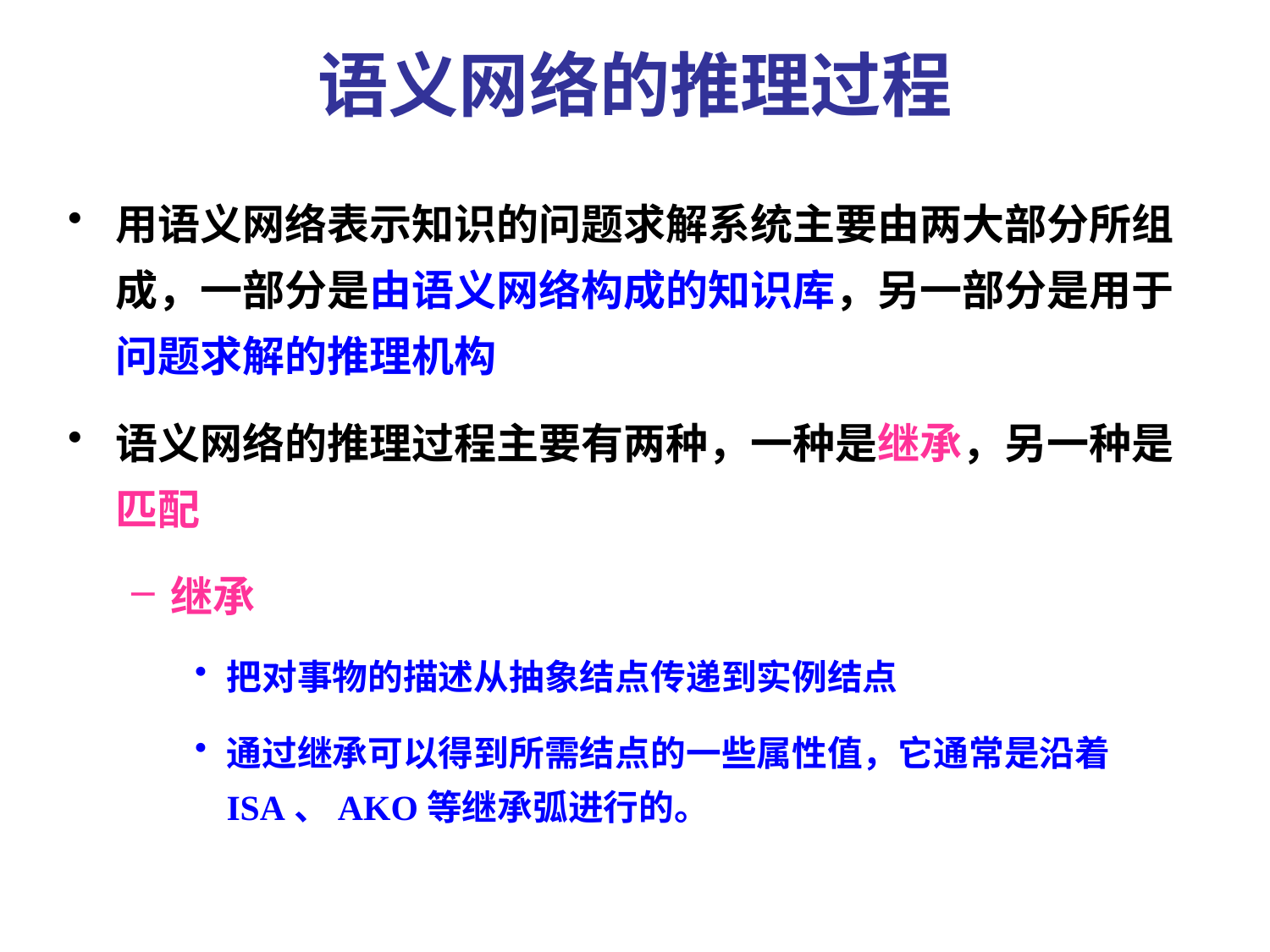

# 语义网络的推理过程
用语义网络表示知识的问题求解系统主要由两大部分所组成，一部分是由语义网络构成的知识库，另一部分是用于问题求解的推理机构
语义网络的推理过程主要有两种，一种是继承，另一种是匹配
继承
把对事物的描述从抽象结点传递到实例结点
通过继承可以得到所需结点的一些属性值，它通常是沿着ISA、AKO等继承弧进行的。